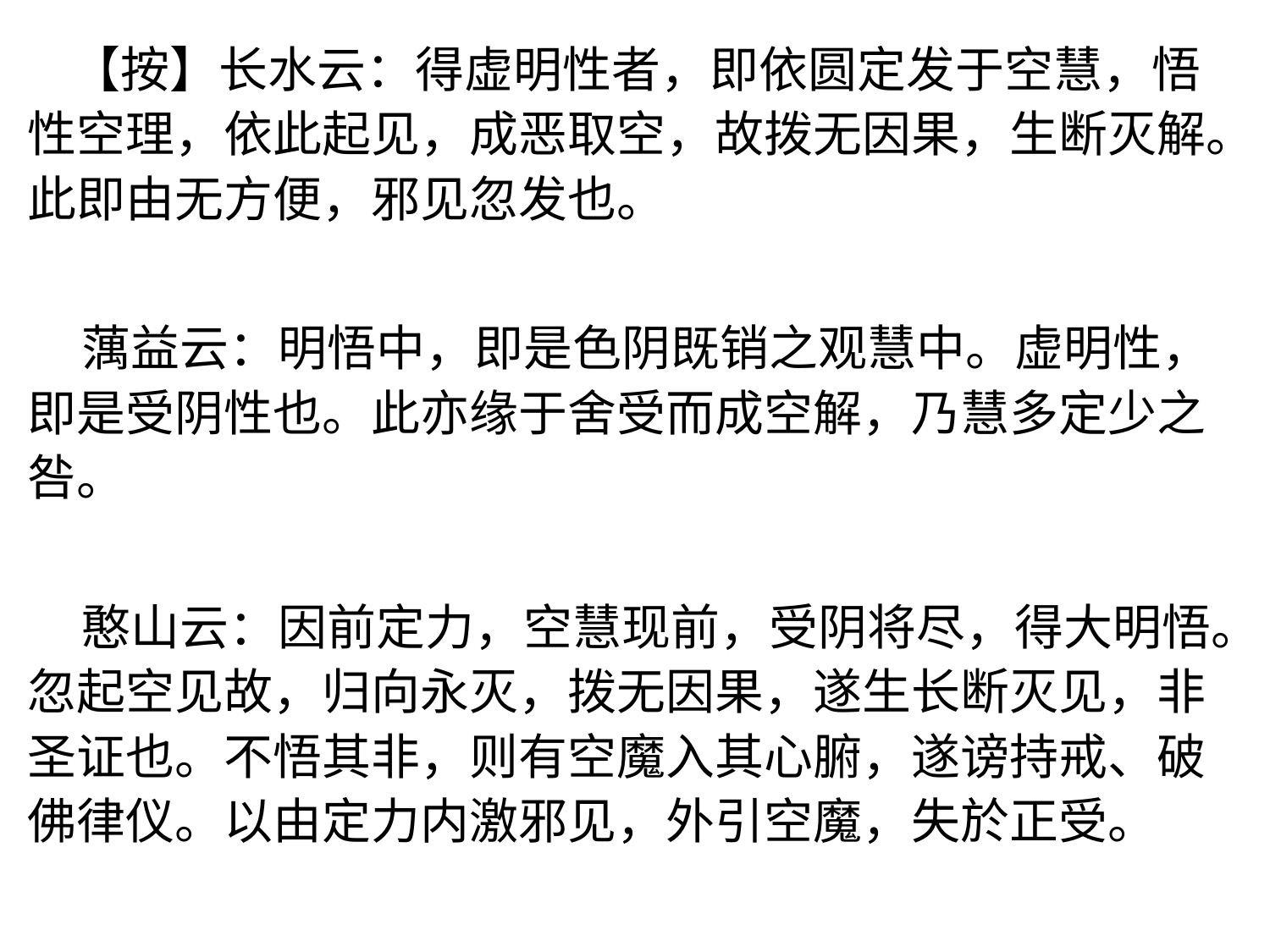

【按】长水云：得虚明性者，即依圆定发于空慧，悟性空理，依此起见，成恶取空，故拨无因果，生断灭解。此即由无方便，邪见忽发也。

    蕅益云：明悟中，即是色阴既销之观慧中。虚明性，即是受阴性也。此亦缘于舍受而成空解，乃慧多定少之咎。

    憨山云：因前定力，空慧现前，受阴将尽，得大明悟。忽起空见故，归向永灭，拨无因果，遂生长断灭见，非圣证也。不悟其非，则有空魔入其心腑，遂谤持戒、破佛律仪。以由定力内激邪见，外引空魔，失於正受。